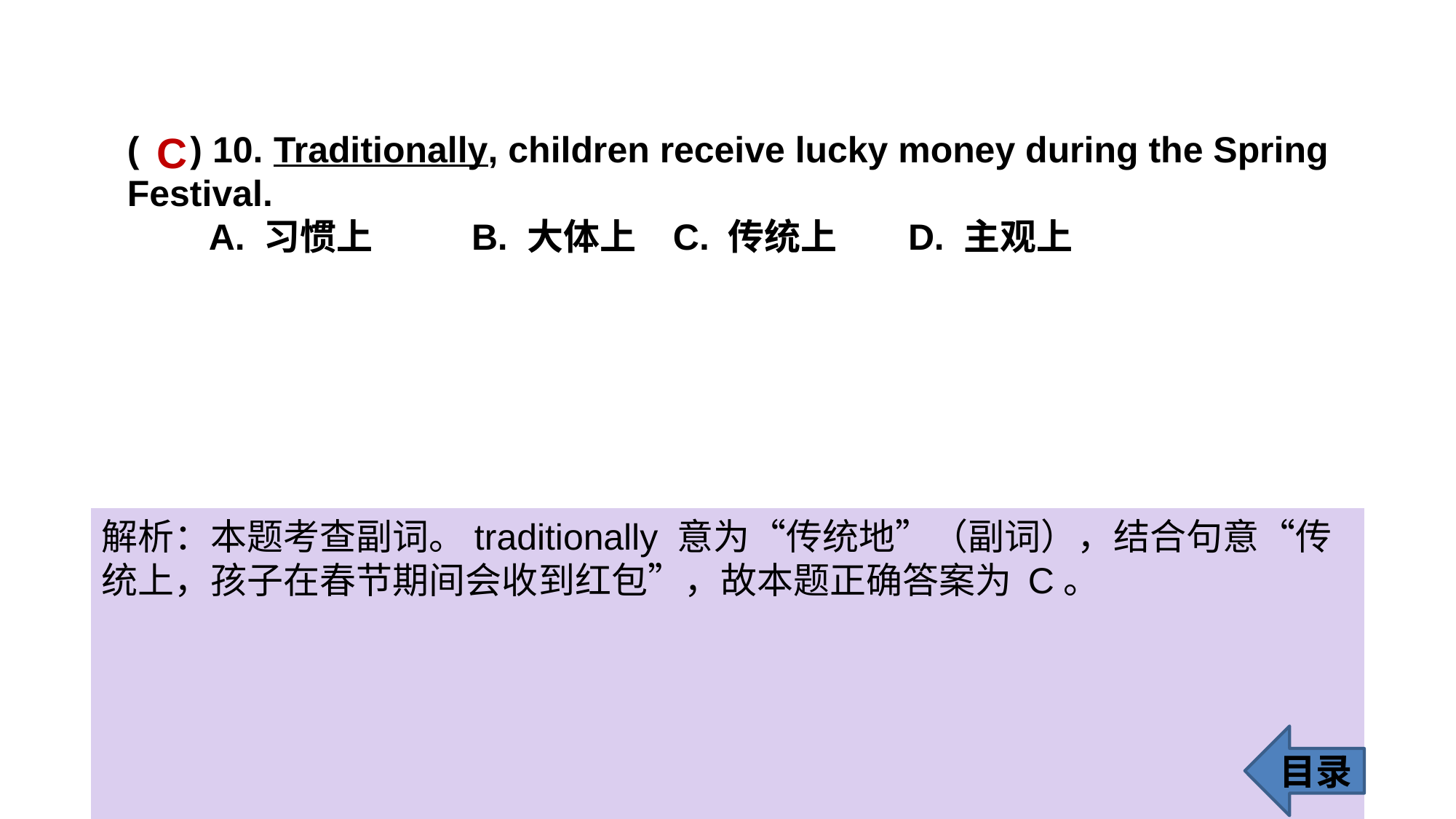

C
(     ) 10. Traditionally, children receive lucky money during the Spring Festival.
        A. 习惯上	 B. 大体上 	C. 传统上	 D. 主观上
解析：本题考查副词。traditionally 意为“传统地”（副词），结合句意“传统上，孩子在春节期间会收到红包”，故本题正确答案为 C。

目录
14